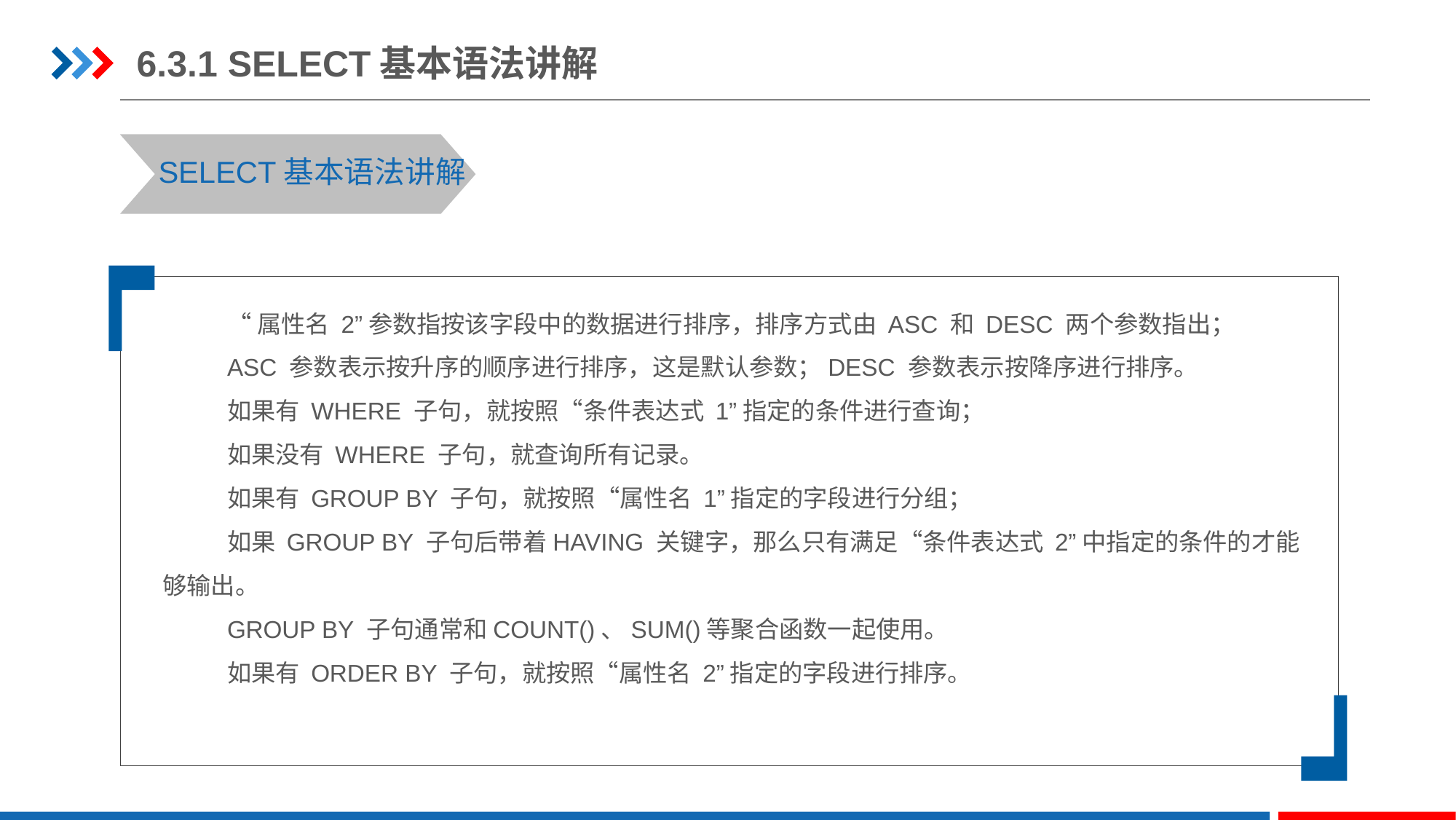

6.3.1 SELECT基本语法讲解

SELECT基本语法讲解

“属性名 2”参数指按该字段中的数据进行排序，排序方式由 ASC 和 DESC 两个参数指出；
ASC 参数表示按升序的顺序进行排序，这是默认参数；DESC 参数表示按降序进行排序。
如果有 WHERE 子句，就按照“条件表达式 1”指定的条件进行查询；
如果没有 WHERE 子句，就查询所有记录。
如果有 GROUP BY 子句，就按照“属性名 1”指定的字段进行分组；
如果 GROUP BY 子句后带着HAVING 关键字，那么只有满足“条件表达式 2”中指定的条件的才能够输出。
GROUP BY 子句通常和COUNT()、SUM()等聚合函数一起使用。
如果有 ORDER BY 子句，就按照“属性名 2”指定的字段进行排序。